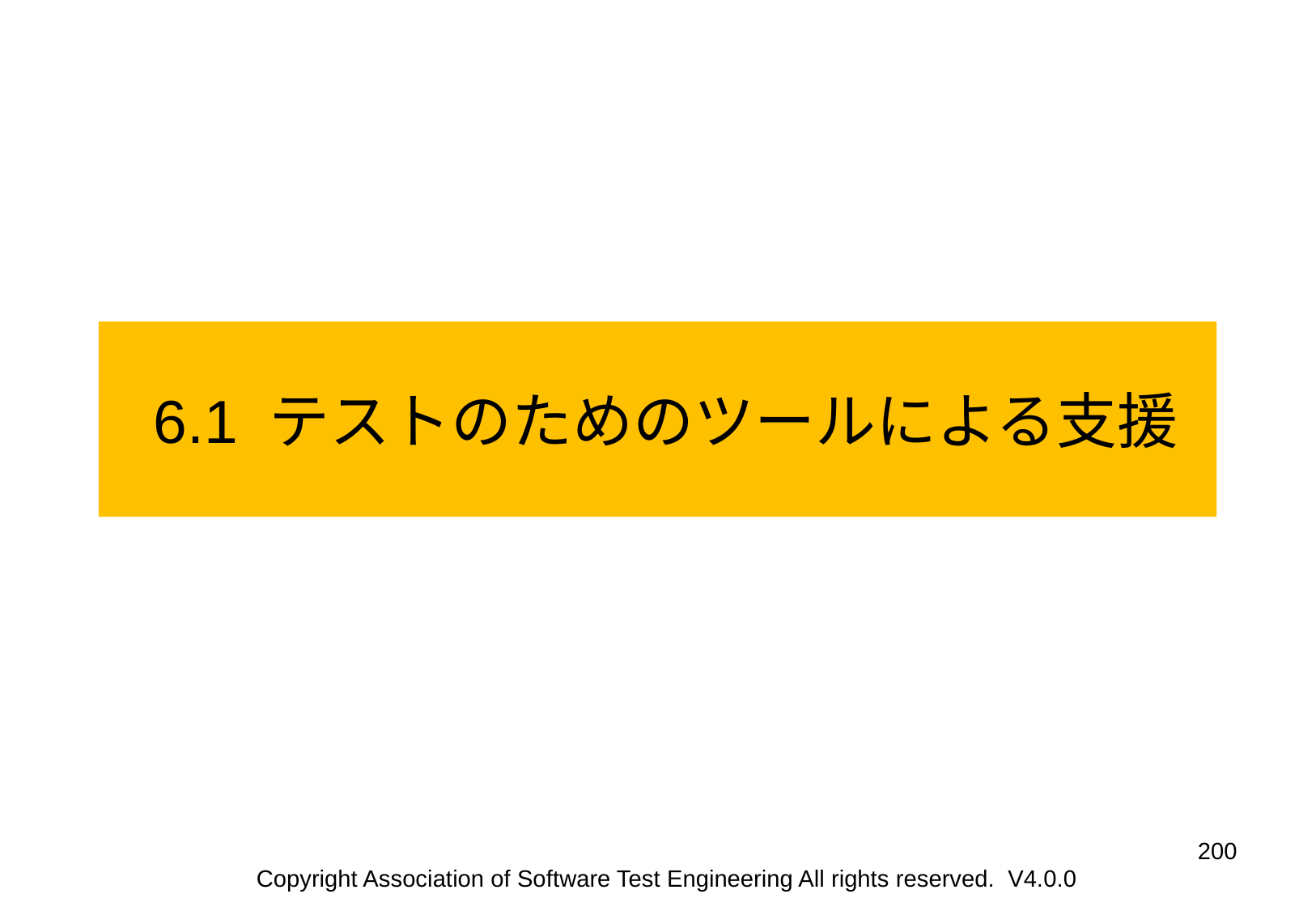

6.1 テストのためのツールによる支援
200
Copyright Association of Software Test Engineering All rights reserved.  V4.0.0